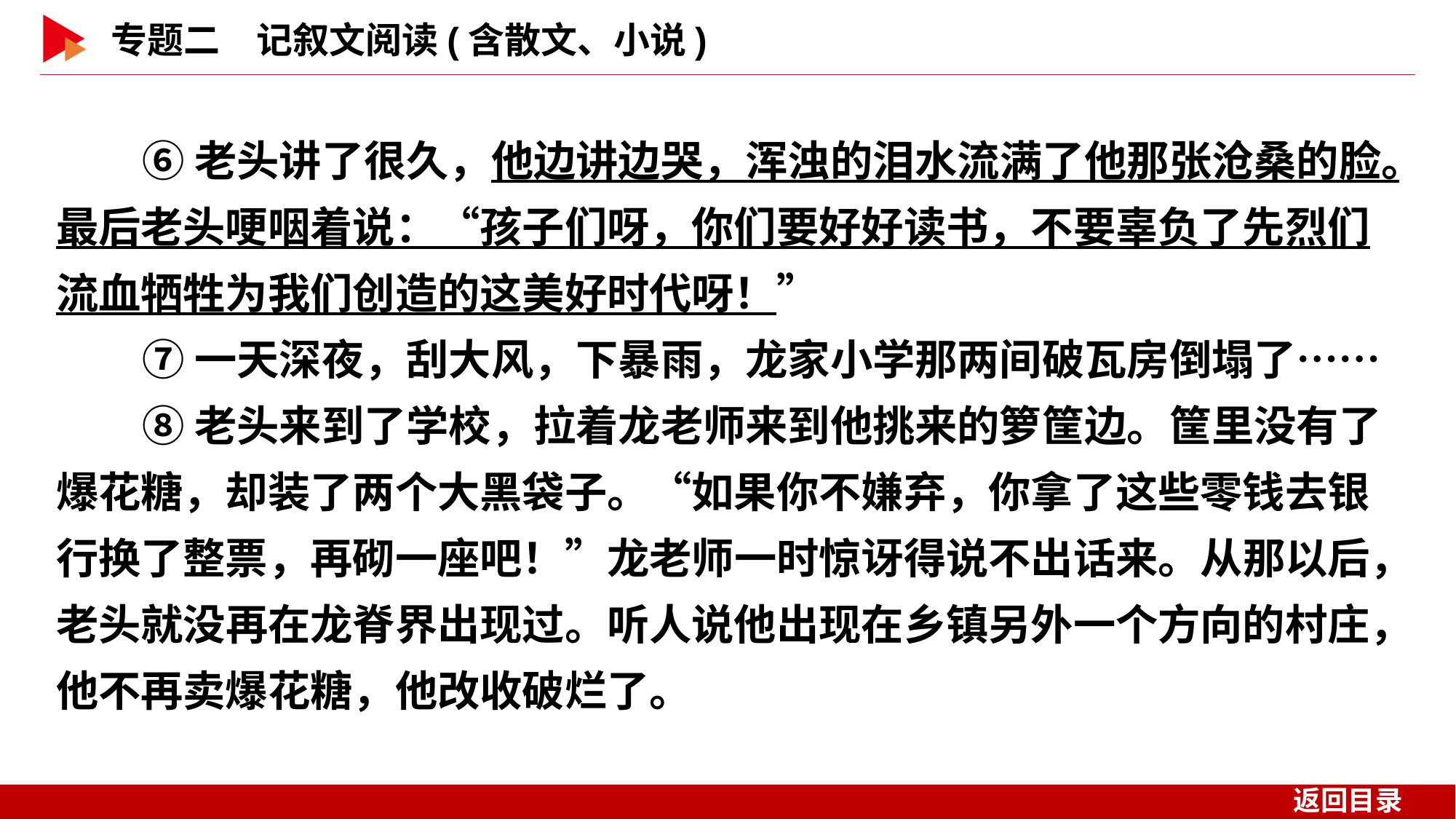

⑥老头讲了很久，他边讲边哭，浑浊的泪水流满了他那张沧桑的脸。最后老头哽咽着说：“孩子们呀，你们要好好读书，不要辜负了先烈们流血牺牲为我们创造的这美好时代呀！”
⑦一天深夜，刮大风，下暴雨，龙家小学那两间破瓦房倒塌了……
⑧老头来到了学校，拉着龙老师来到他挑来的箩筐边。筐里没有了爆花糖，却装了两个大黑袋子。“如果你不嫌弃，你拿了这些零钱去银行换了整票，再砌一座吧！”龙老师一时惊讶得说不出话来。从那以后，老头就没再在龙脊界出现过。听人说他出现在乡镇另外一个方向的村庄，他不再卖爆花糖，他改收破烂了。